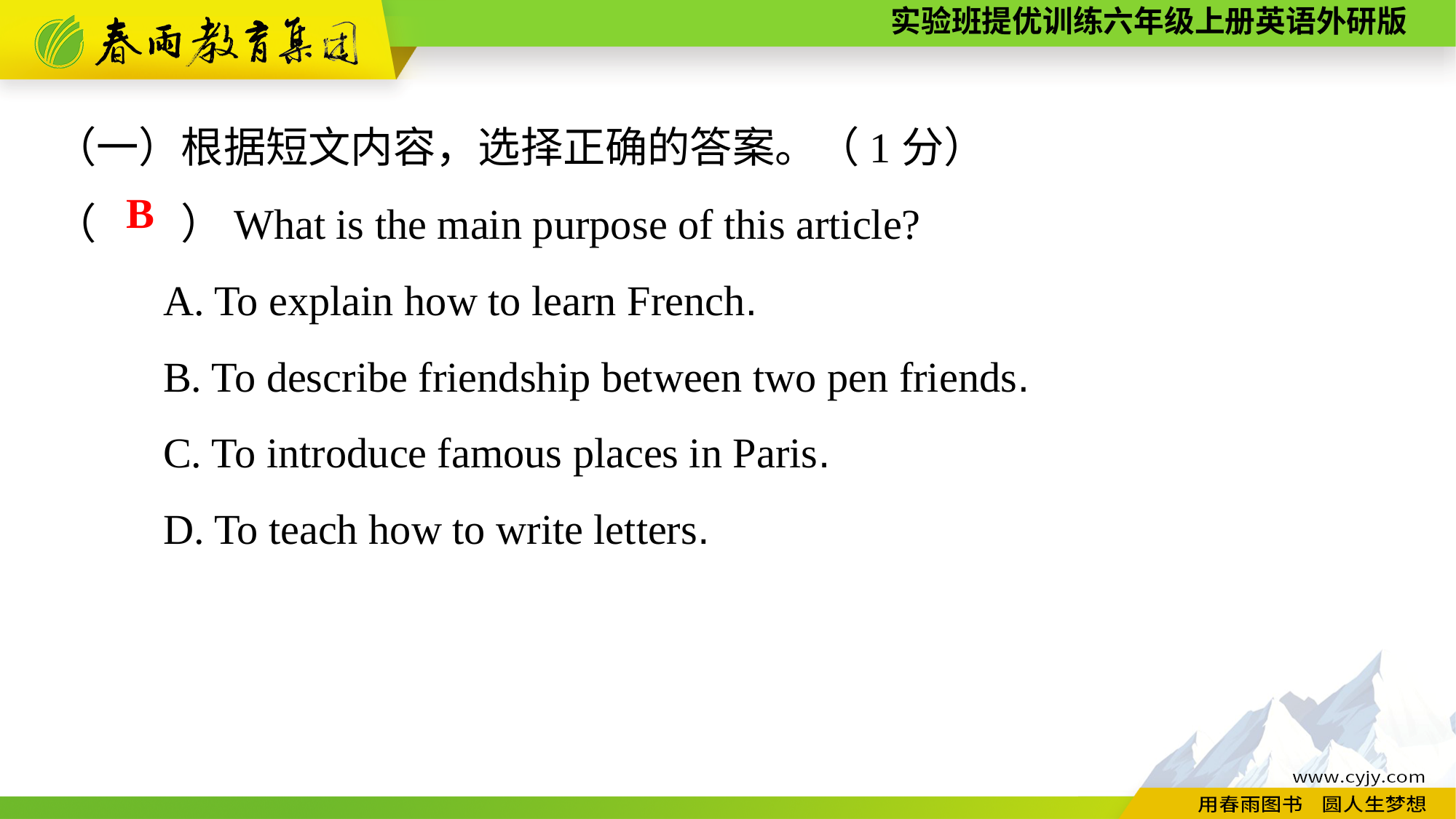

（一）根据短文内容，选择正确的答案。（1分）
（　　）What is the main purpose of this article?
	A. To explain how to learn French.
	B. To describe friendship between two pen friends.
	C. To introduce famous places in Paris.
	D. To teach how to write letters.
B